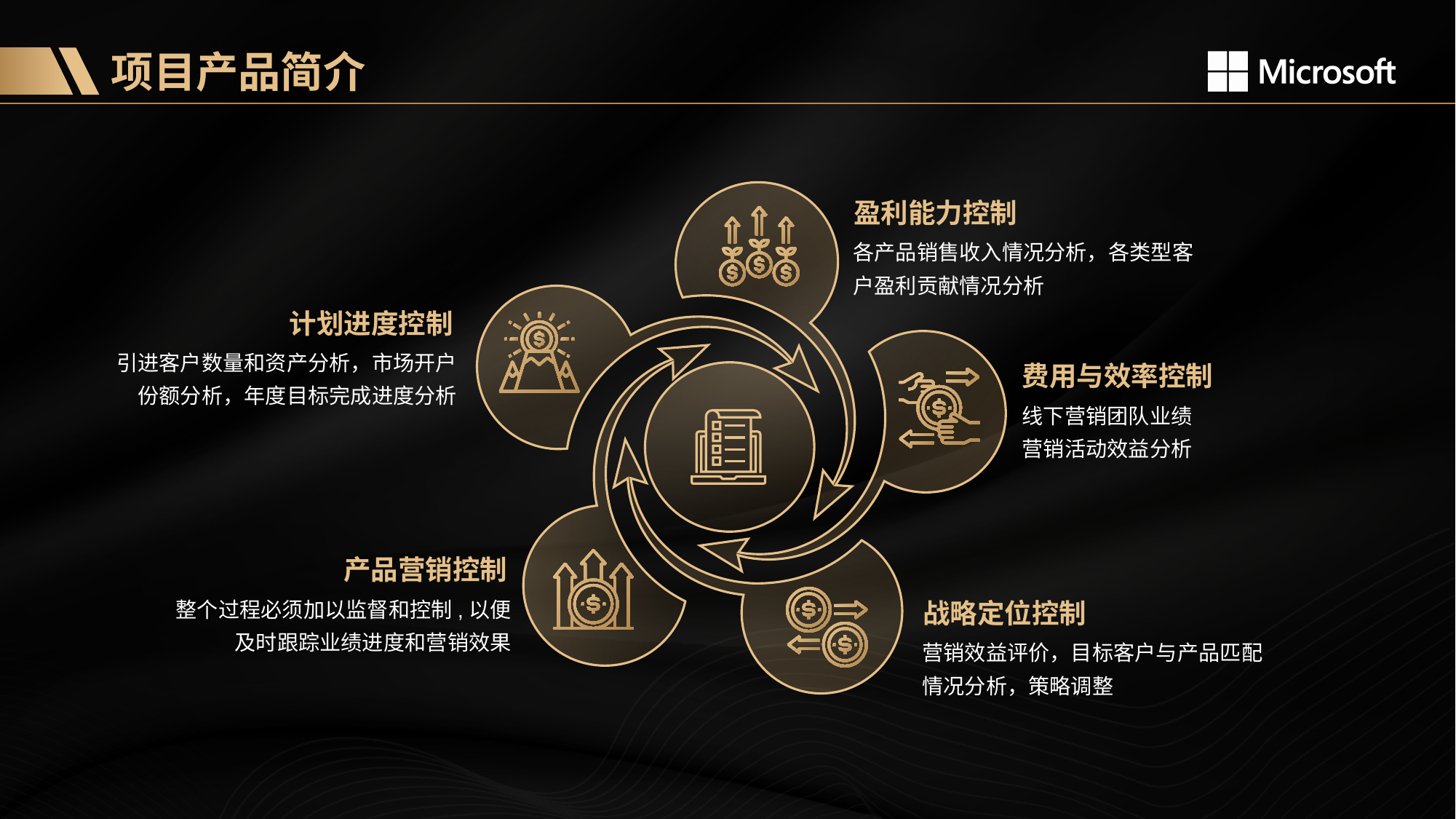

项目产品简介
盈利能力控制

各产品销售收入情况分析，各类型客户盈利贡献情况分析

计划进度控制

引进客户数量和资产分析，市场开户份额分析，年度目标完成进度分析
费用与效率控制

线下营销团队业绩
营销活动效益分析

产品营销控制

整个过程必须加以监督和控制,以便及时跟踪业绩进度和营销效果

战略定位控制
营销效益评价，目标客户与产品匹配情况分析，策略调整